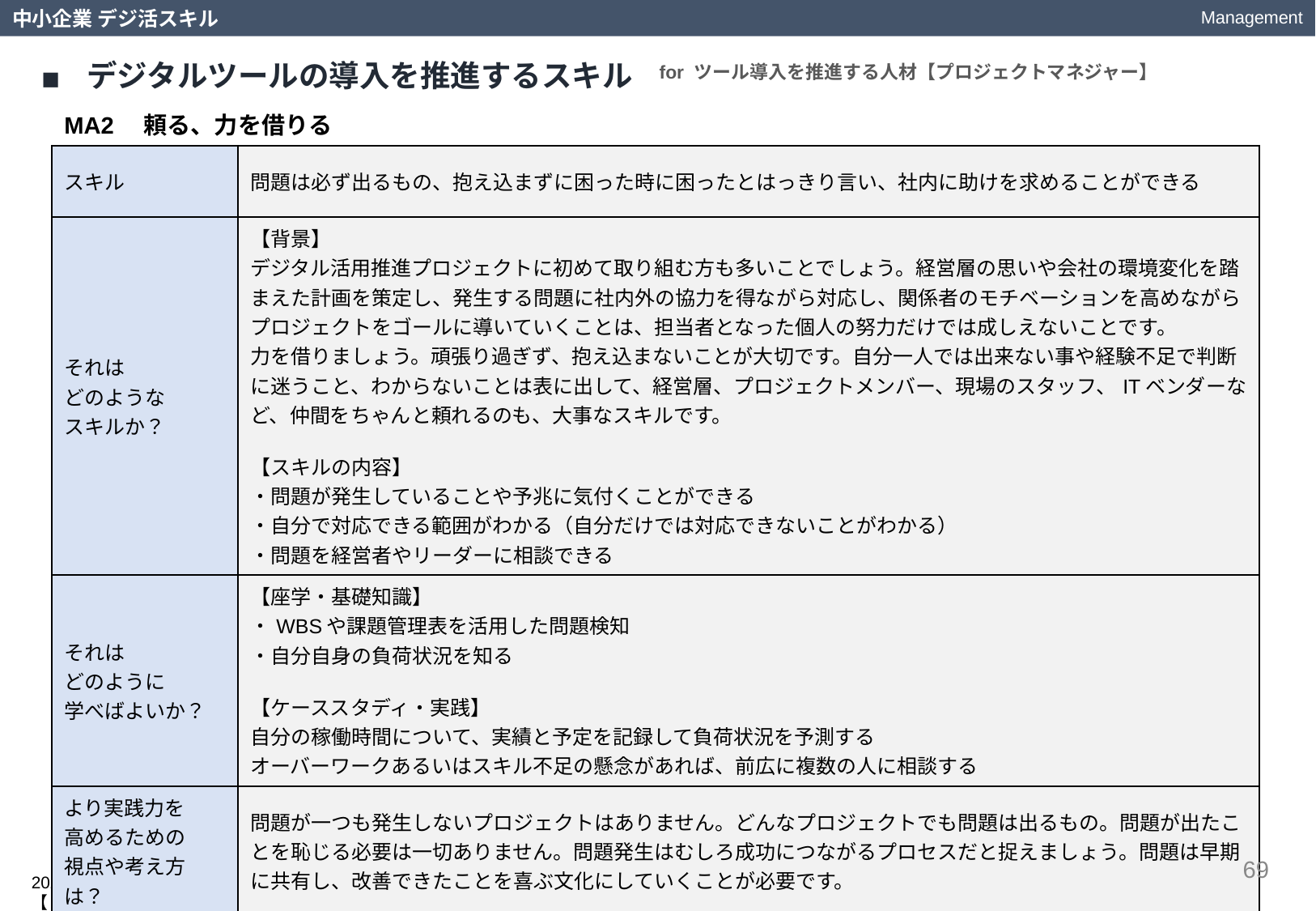

Management
中小企業 デジ活スキル
デジタルツールの導入を推進するスキル
for ツール導入を推進する人材【プロジェクトマネジャー】
MA2　頼る、力を借りる
| スキル | 問題は必ず出るもの、抱え込まずに困った時に困ったとはっきり言い、社内に助けを求めることができる |
| --- | --- |
| それは どのような スキルか？ | 【背景】 デジタル活用推進プロジェクトに初めて取り組む方も多いことでしょう。経営層の思いや会社の環境変化を踏まえた計画を策定し、発生する問題に社内外の協力を得ながら対応し、関係者のモチベーションを高めながらプロジェクトをゴールに導いていくことは、担当者となった個人の努力だけでは成しえないことです。 力を借りましょう。頑張り過ぎず、抱え込まないことが大切です。自分一人では出来ない事や経験不足で判断に迷うこと、わからないことは表に出して、経営層、プロジェクトメンバー、現場のスタッフ、ITベンダーなど、仲間をちゃんと頼れるのも、大事なスキルです。 【スキルの内容】 ・問題が発生していることや予兆に気付くことができる ・自分で対応できる範囲がわかる（自分だけでは対応できないことがわかる） ・問題を経営者やリーダーに相談できる |
| それは どのように 学べばよいか？ | 【座学・基礎知識】 ・WBSや課題管理表を活用した問題検知 ・自分自身の負荷状況を知る 【ケーススタディ・実践】 自分の稼働時間について、実績と予定を記録して負荷状況を予測する オーバーワークあるいはスキル不足の懸念があれば、前広に複数の人に相談する |
| より実践力を 高めるための 視点や考え方は？ | 問題が一つも発生しないプロジェクトはありません。どんなプロジェクトでも問題は出るもの。問題が出たことを恥じる必要は一切ありません。問題発生はむしろ成功につながるプロセスだと捉えましょう。問題は早期に共有し、改善できたことを喜ぶ文化にしていくことが必要です。 |
69